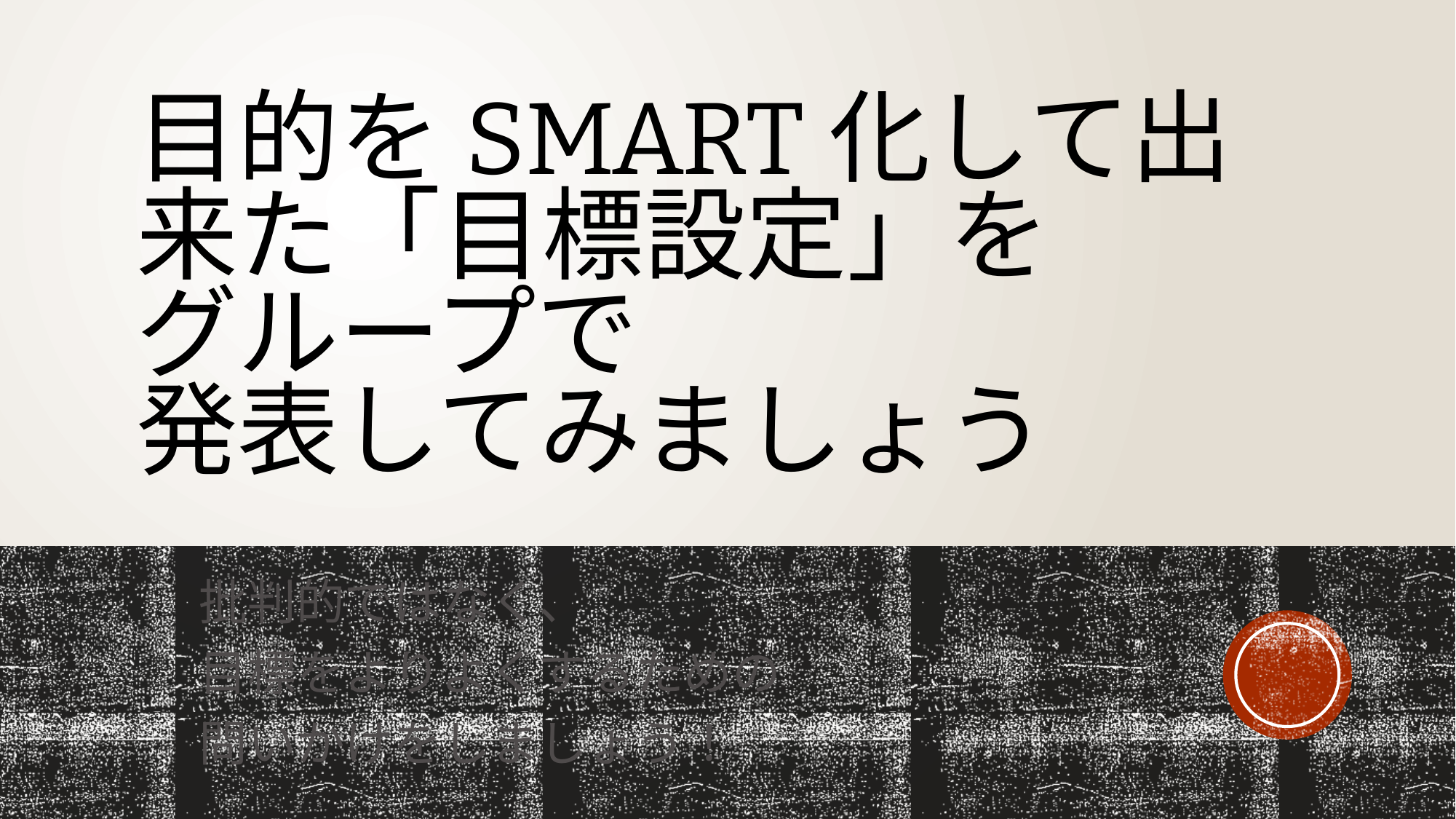

# 目的をSMART化して出来た「目標設定」を グループで 発表してみましょう

批判的ではなく、
目標をよりよくするための
問いかけをしましょう！